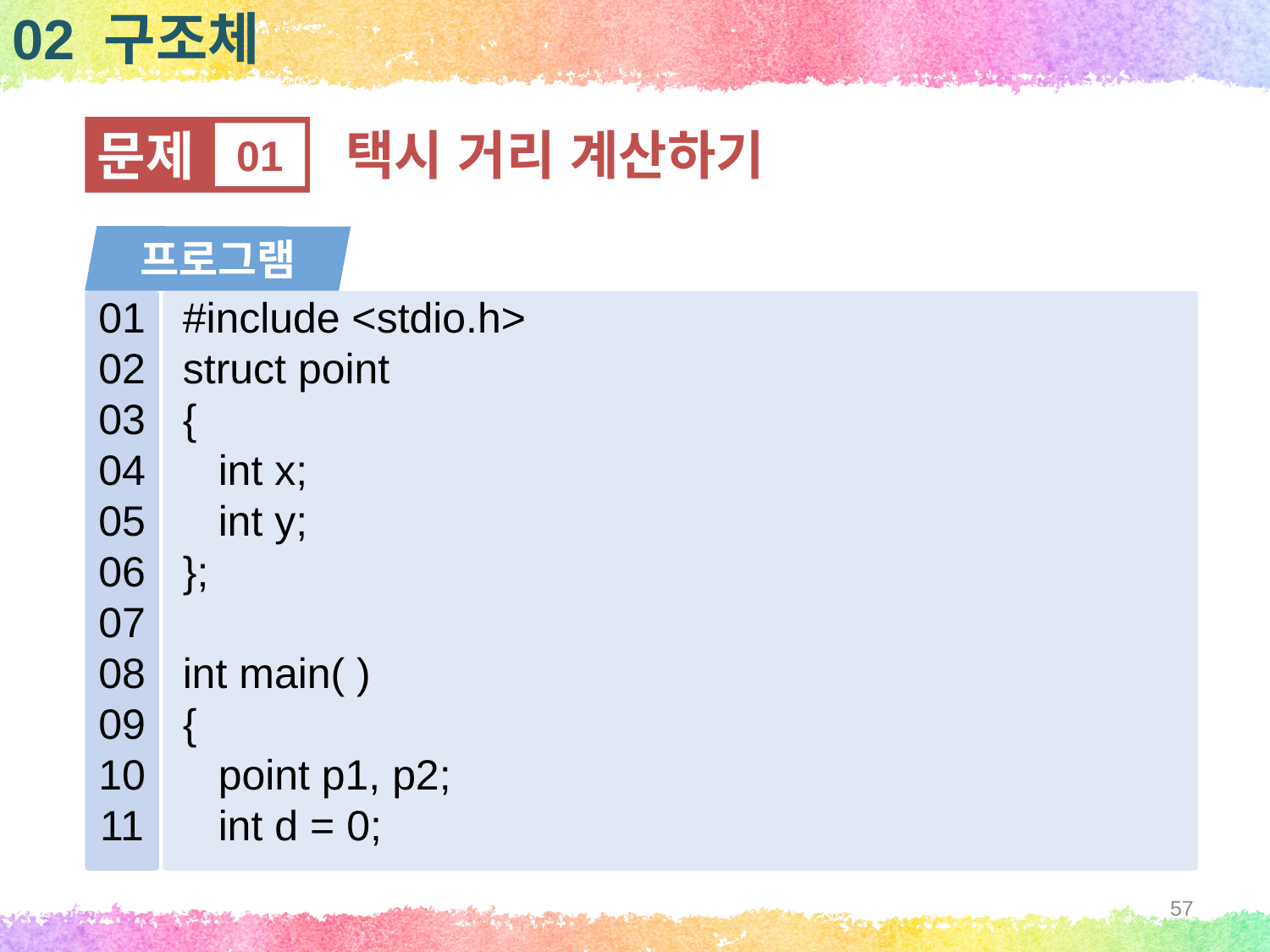

02 구조체
문제
01
택시 거리 계산하기
프로그램
01
02
03
04
05
06
07
08
09
10
11
#include <stdio.h>
struct point
{
   int x;
   int y;
};

int main( )
{
   point p1, p2;
   int d = 0;
57